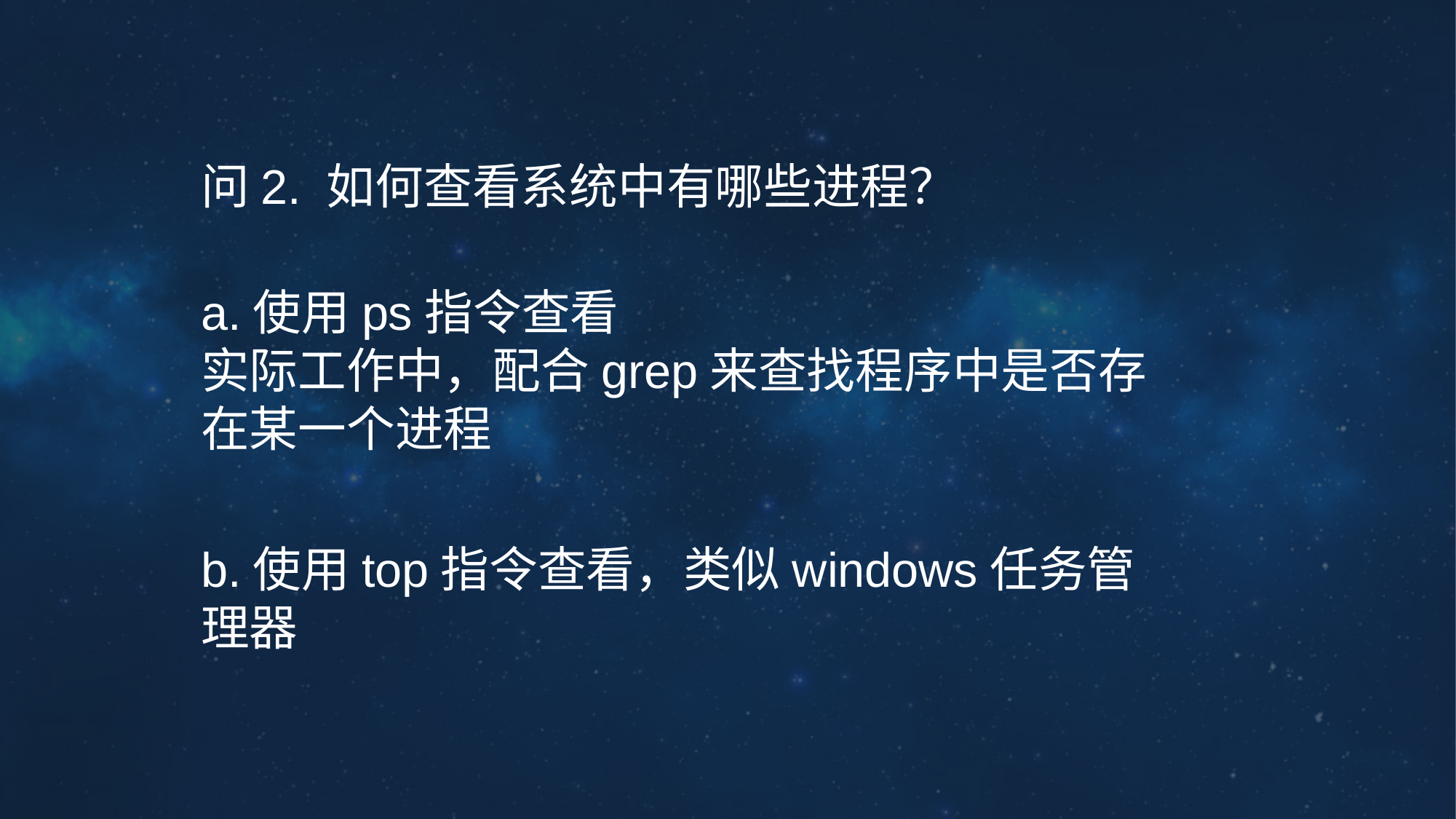

问2. 如何查看系统中有哪些进程？

a.使用ps指令查看
实际工作中，配合grep来查找程序中是否存在某一个进程

b.使用top指令查看，类似windows任务管理器